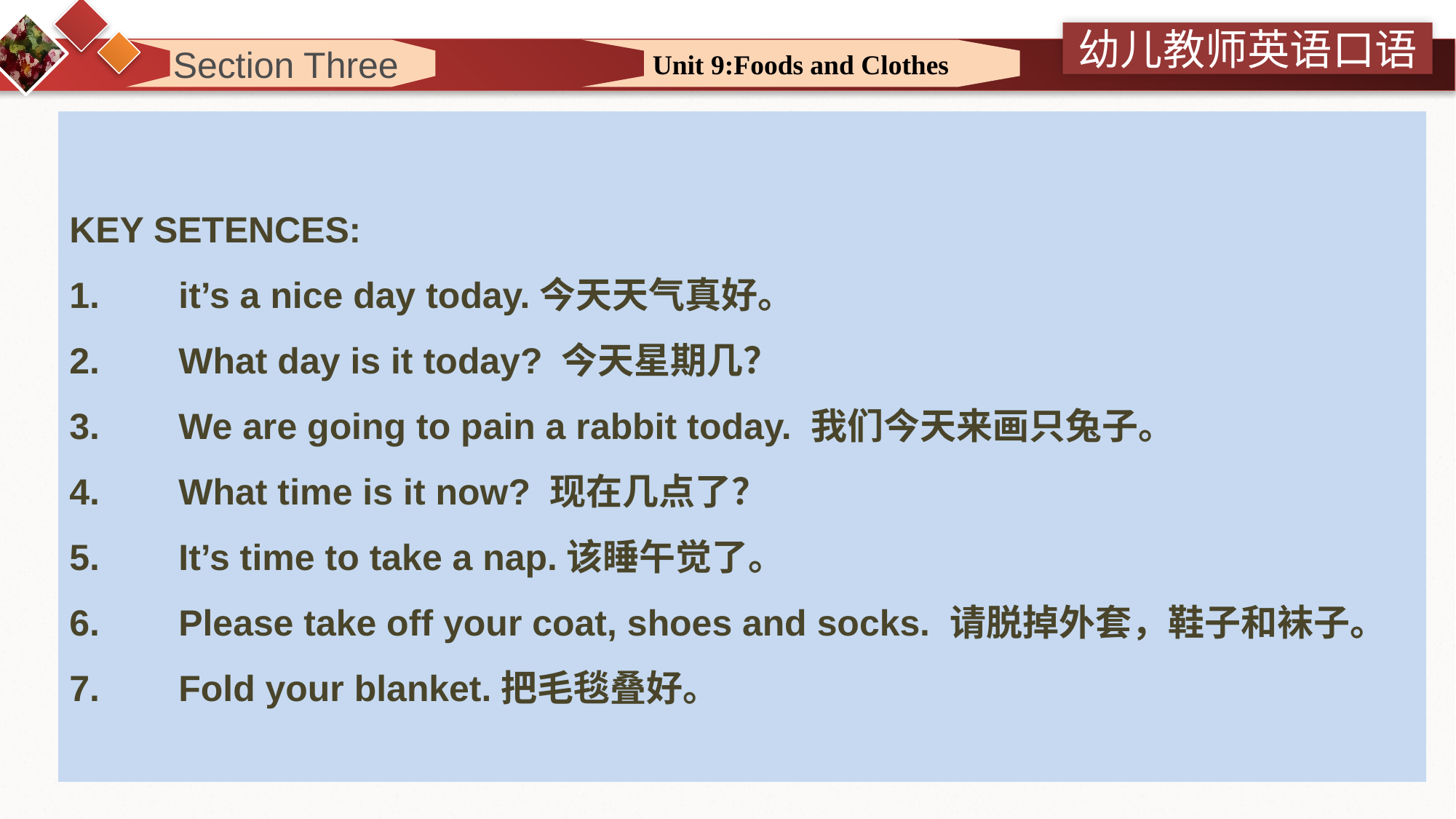

Section Three
Unit 9:Foods and Clothes
 课前准备
KEY SETENCES:
1.	it’s a nice day today.今天天气真好。
2.	What day is it today? 今天星期几？
3.	We are going to pain a rabbit today. 我们今天来画只兔子。
4.	What time is it now? 现在几点了？
5.	It’s time to take a nap.该睡午觉了。
6.	Please take off your coat, shoes and socks. 请脱掉外套，鞋子和袜子。
7.	Fold your blanket.把毛毯叠好。